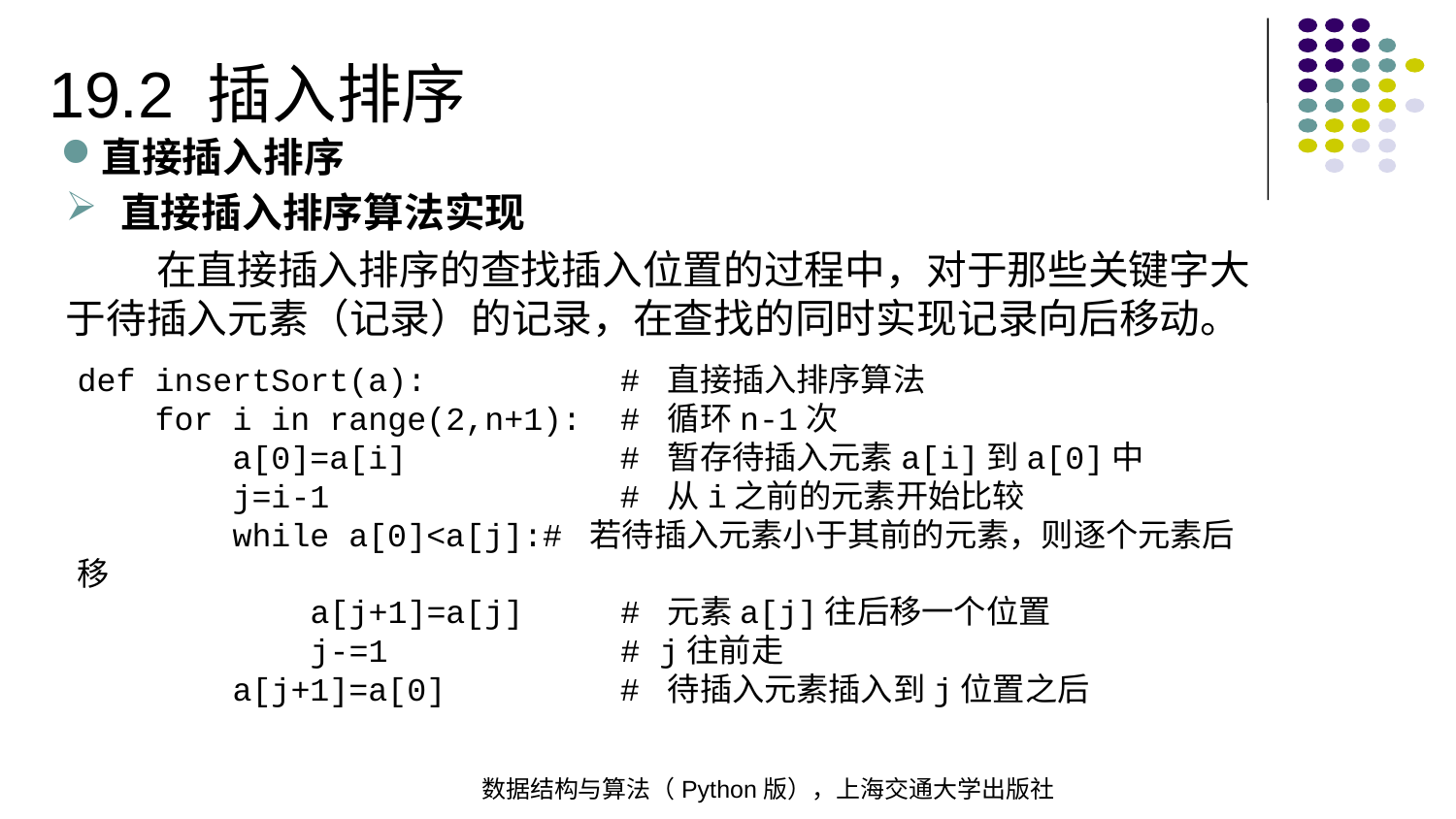

19.2 插入排序
直接插入排序
直接插入排序算法实现
         在直接插入排序的查找插入位置的过程中，对于那些关键字大于待插入元素（记录）的记录，在查找的同时实现记录向后移动。
def insertSort(a):          # 直接插入排序算法
    for i in range(2,n+1):  # 循环n-1次
        a[0]=a[i]           # 暂存待插入元素a[i]到a[0]中
        j=i-1               # 从i之前的元素开始比较
        while a[0]<a[j]:# 若待插入元素小于其前的元素，则逐个元素后移
            a[j+1]=a[j]     # 元素a[j]往后移一个位置
            j-=1            # j往前走
        a[j+1]=a[0]         # 待插入元素插入到j位置之后